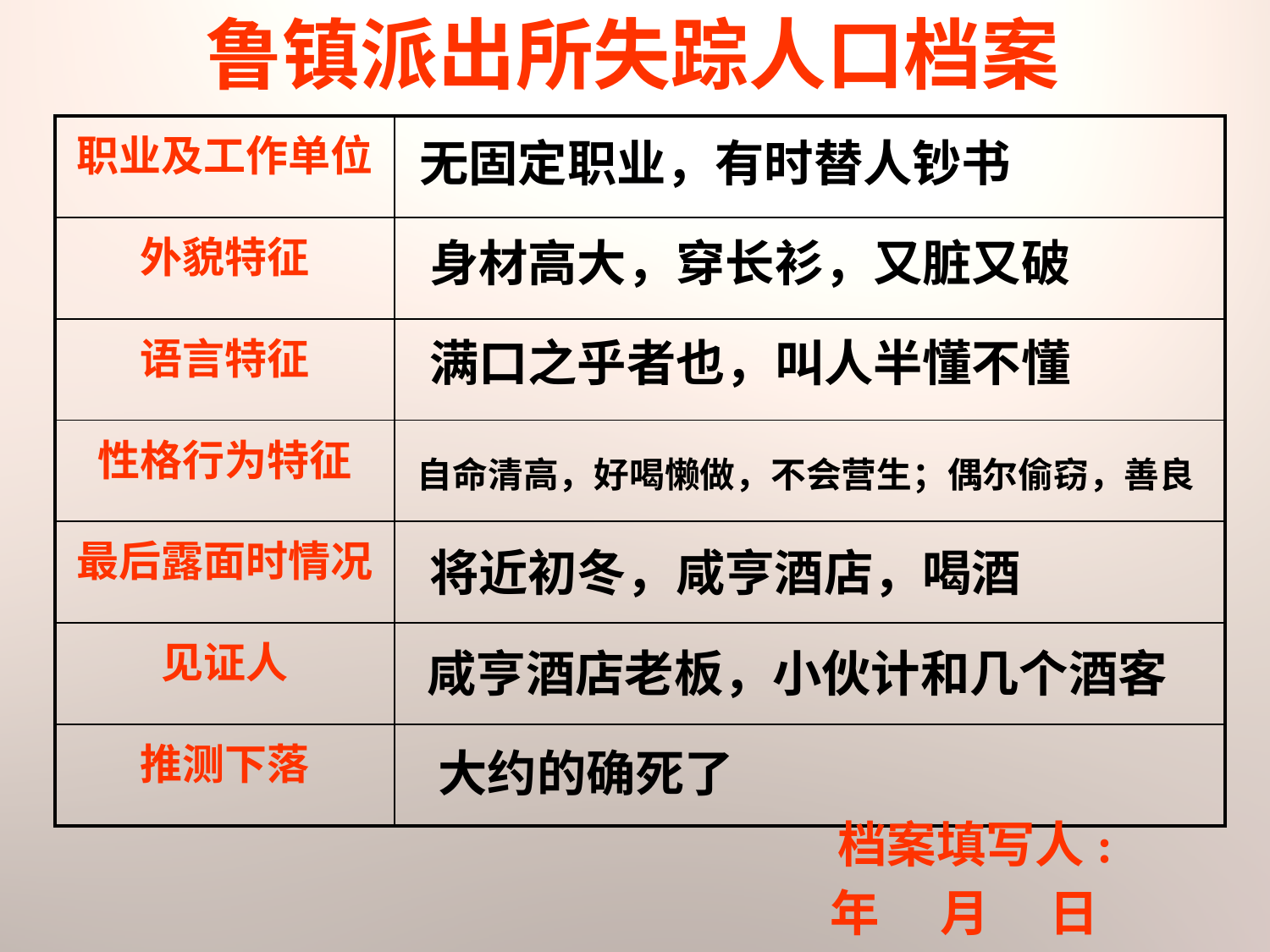

鲁镇派出所失踪人口档案
| 职业及工作单位 |  |
| --- | --- |
| 外貌特征 |  |
| 语言特征 |  |
| 性格行为特征 |  |
| 最后露面时情况 |  |
| 见证人 |  |
| 推测下落 |  |
无固定职业，有时替人钞书
身材高大，穿长衫，又脏又破
满口之乎者也，叫人半懂不懂
自命清高，好喝懒做，不会营生；偶尔偷窃，善良
将近初冬，咸亨酒店，喝酒
咸亨酒店老板，小伙计和几个酒客
大约的确死了
 档案填写人:
年 　月 　日